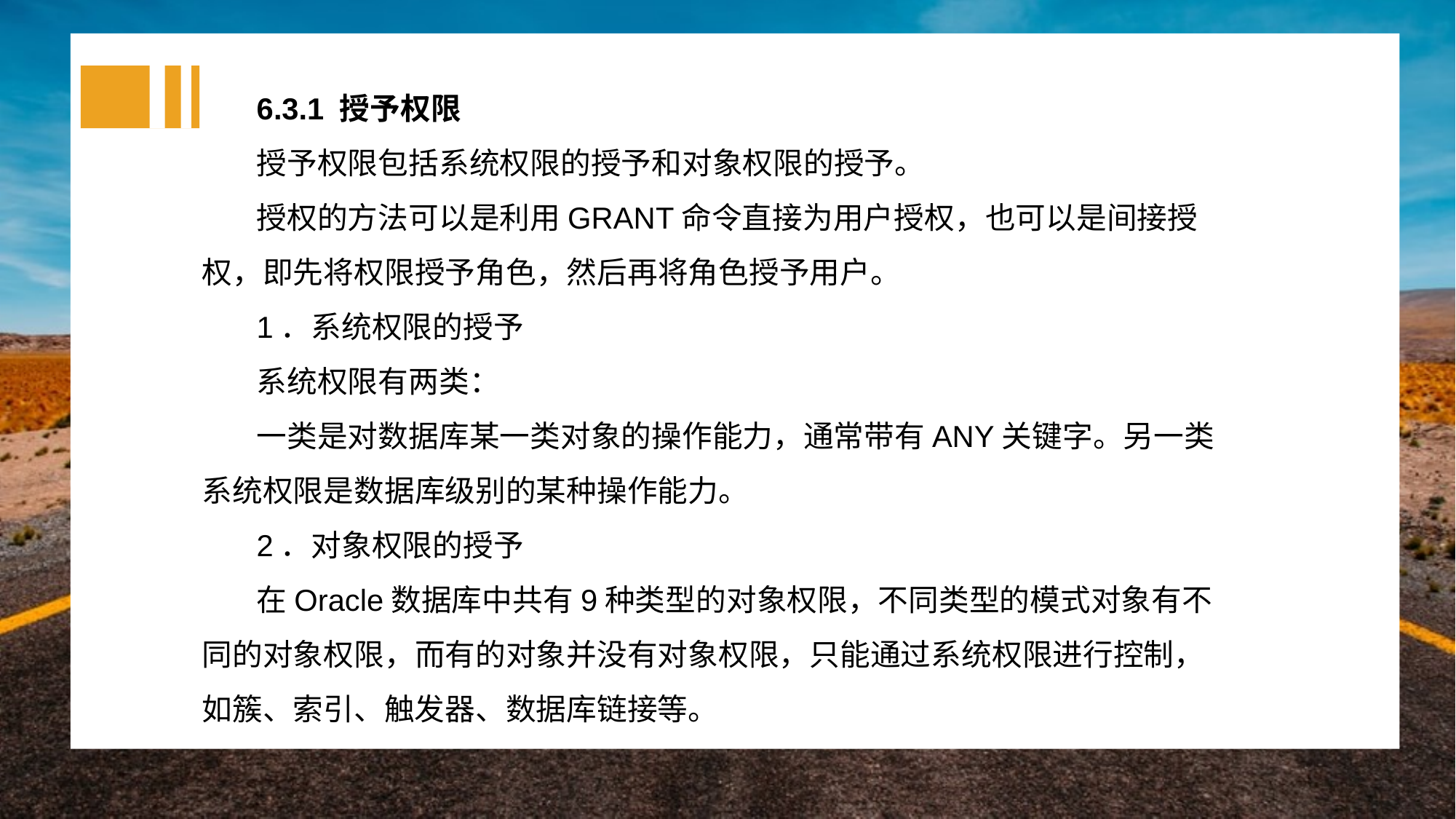

6.3.1 授予权限
授予权限包括系统权限的授予和对象权限的授予。
授权的方法可以是利用GRANT命令直接为用户授权，也可以是间接授权，即先将权限授予角色，然后再将角色授予用户。
1．系统权限的授予
系统权限有两类：
一类是对数据库某一类对象的操作能力，通常带有ANY关键字。另一类系统权限是数据库级别的某种操作能力。
2．对象权限的授予
在Oracle数据库中共有9种类型的对象权限，不同类型的模式对象有不同的对象权限，而有的对象并没有对象权限，只能通过系统权限进行控制，如簇、索引、触发器、数据库链接等。